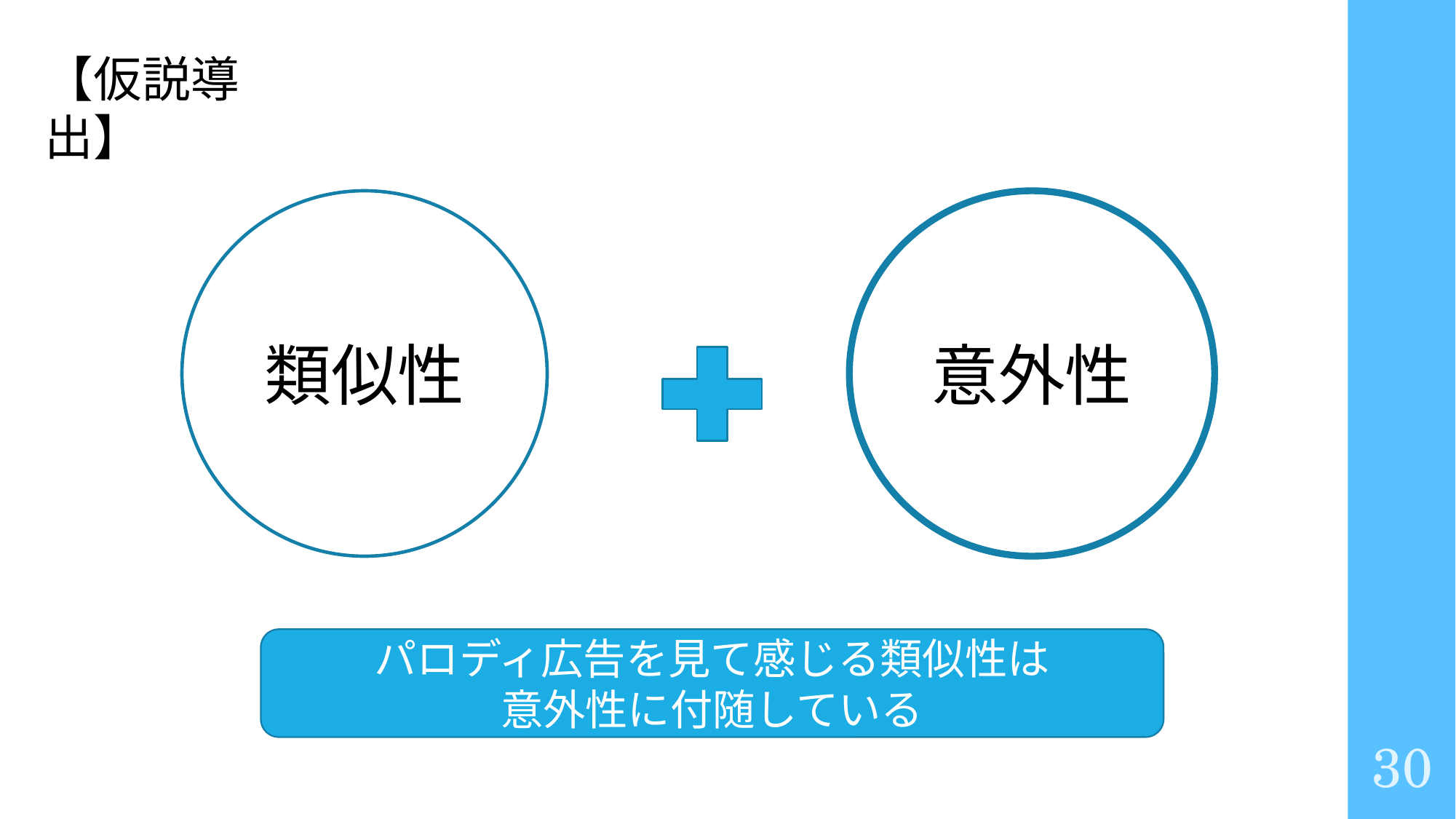

【仮説導出】
類似性
意外性

パロディ広告を見て感じる類似性は
意外性に付随している
30